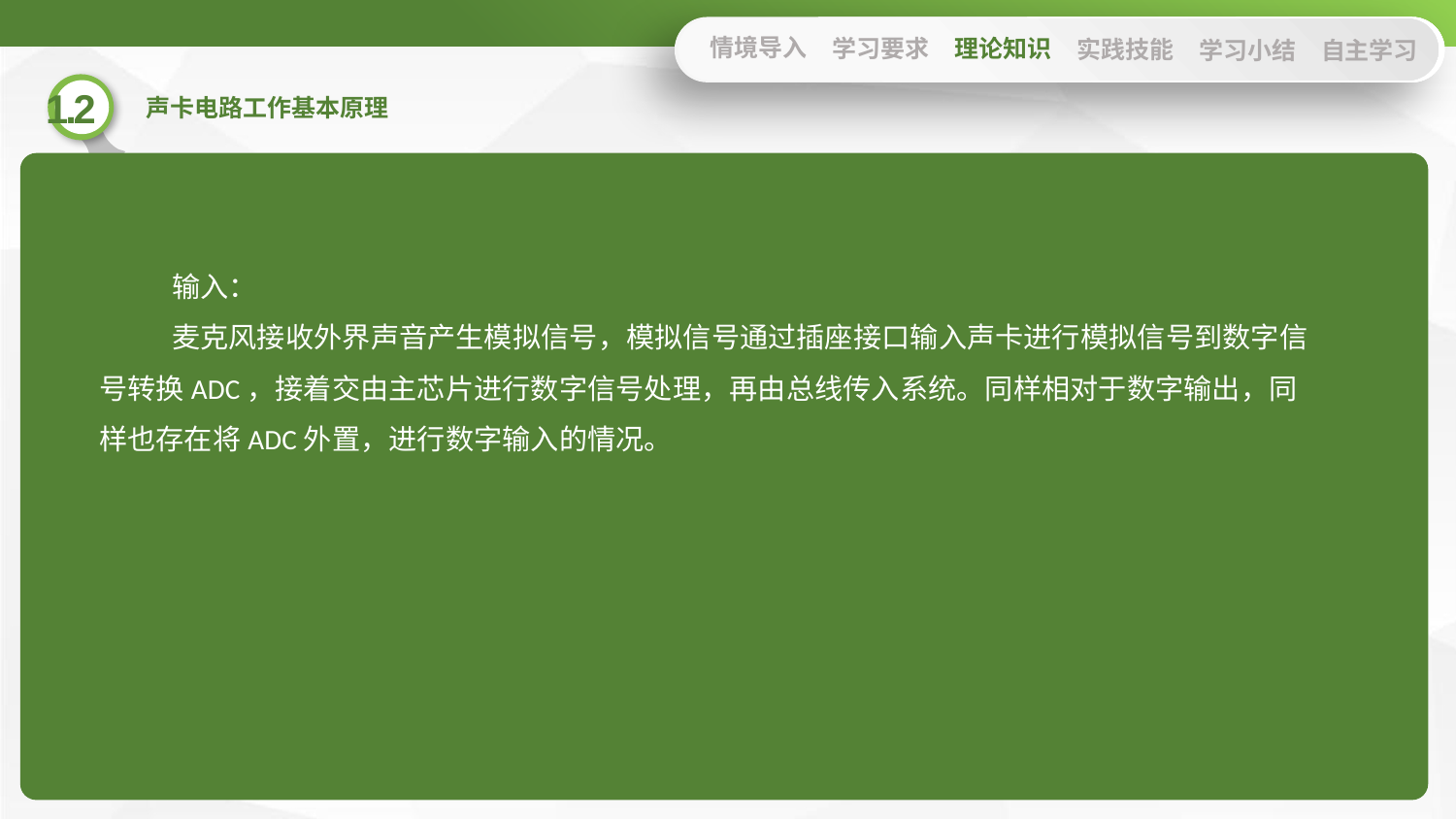

情境导入
学习要求
理论知识
实践技能
学习小结
自主学习
输入：
麦克风接收外界声音产生模拟信号，模拟信号通过插座接口输入声卡进行模拟信号到数字信号转换ADC，接着交由主芯片进行数字信号处理，再由总线传入系统。同样相对于数字输出，同样也存在将ADC外置，进行数字输入的情况。